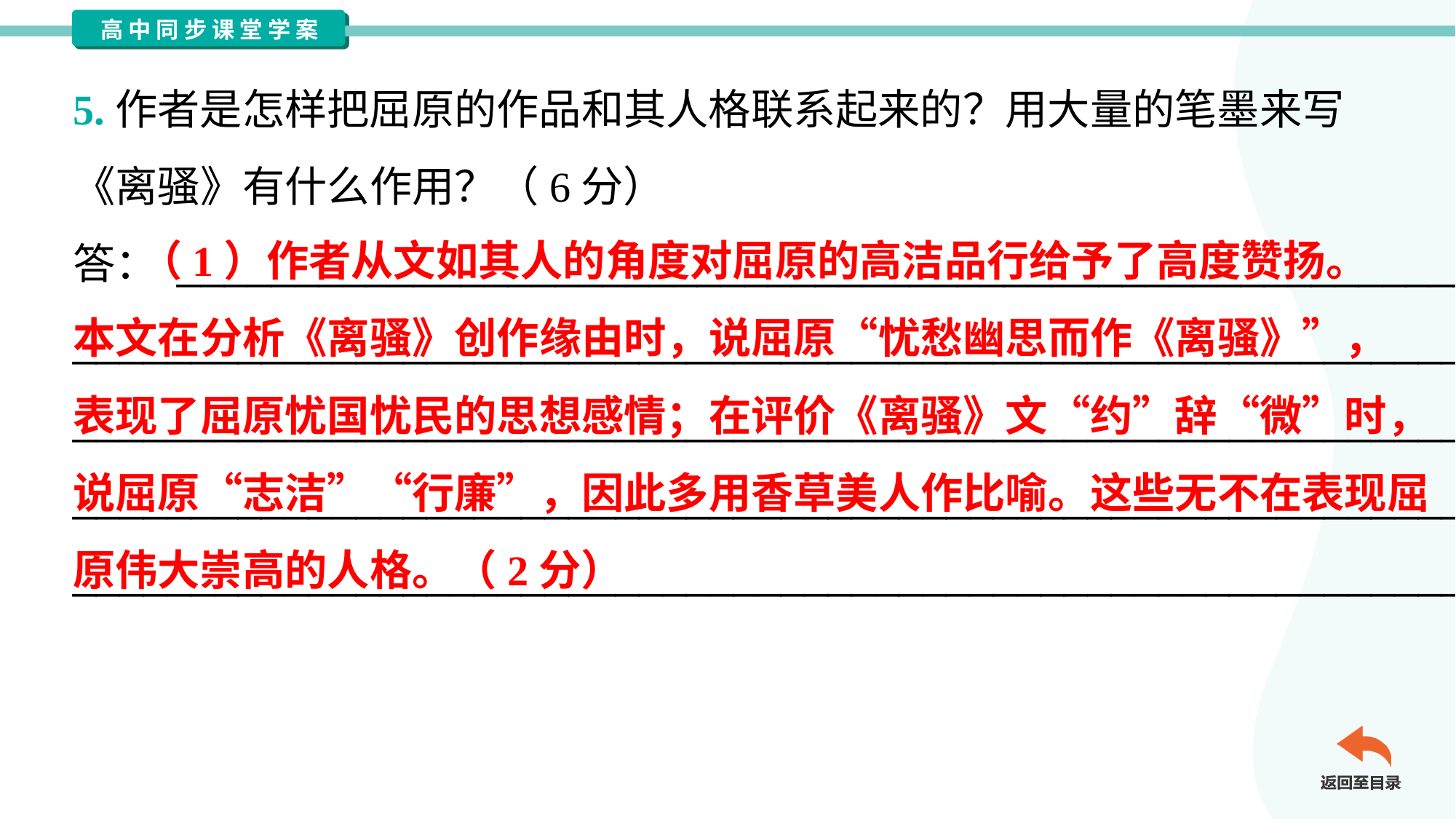

5.作者是怎样把屈原的作品和其人格联系起来的？用大量的笔墨来写
《离骚》有什么作用？（6分）
答： ________________________________________________________
_____________________________________________________________
_____________________________________________________________
_____________________________________________________________
_____________________________________________________________
      （1）作者从文如其人的角度对屈原的高洁品行给予了高度赞扬。
本文在分析《离骚》创作缘由时，说屈原“忧愁幽思而作《离骚》”，
表现了屈原忧国忧民的思想感情；在评价《离骚》文“约”辞“微”时，
说屈原“志洁”“行廉”，因此多用香草美人作比喻。这些无不在表现屈
原伟大崇高的人格。（2分）